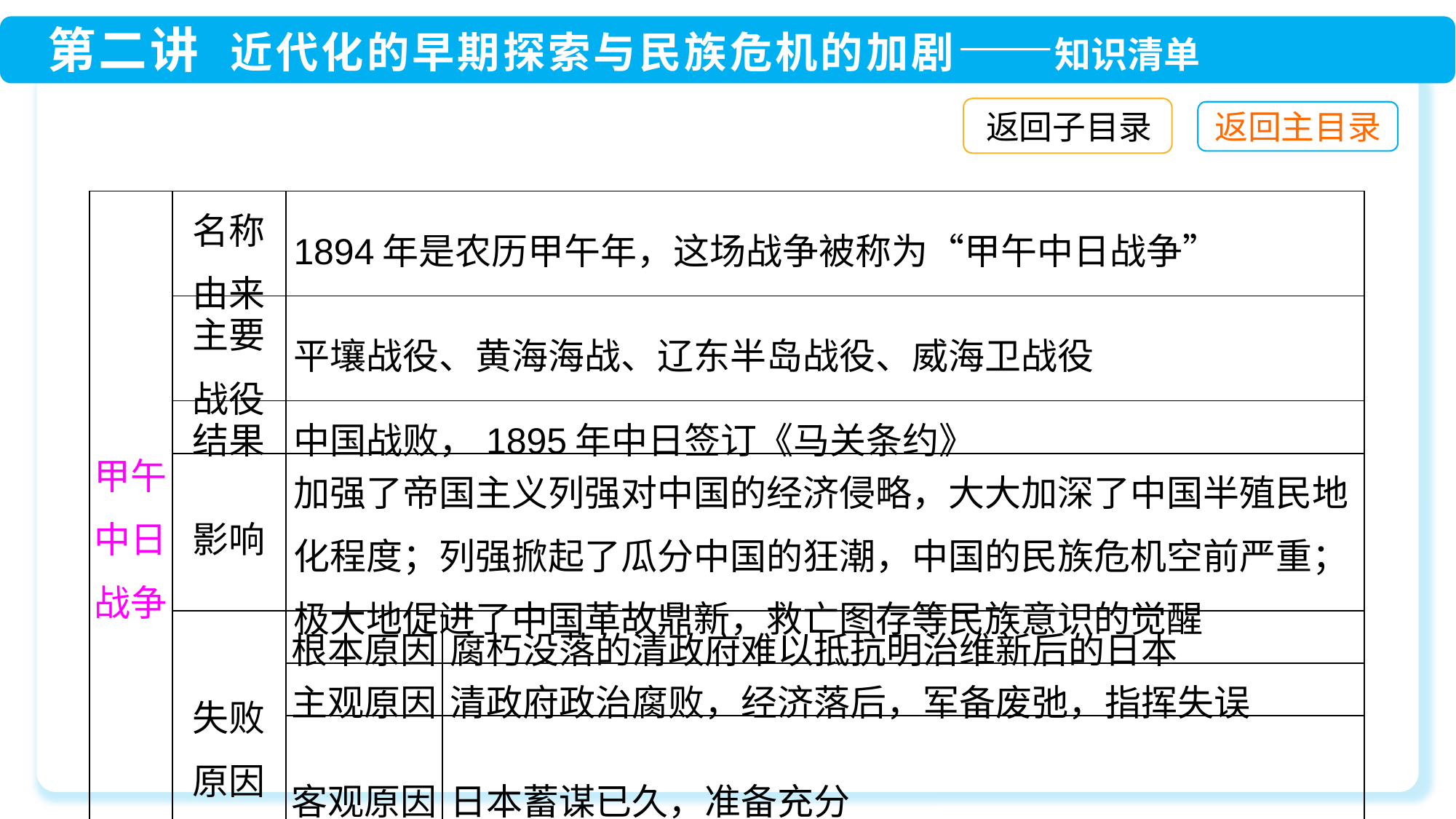

返回子目录
| 甲午中日战争 | 名称 由来 | 1894年是农历甲午年，这场战争被称为“甲午中日战争” |  |
| --- | --- | --- | --- |
|  | 主要 战役 | 平壤战役、黄海海战、辽东半岛战役、威海卫战役 |  |
|  | 结果 | 中国战败，1895年中日签订《马关条约》 |  |
|  | 影响 | 加强了帝国主义列强对中国的经济侵略，大大加深了中国半殖民地化程度；列强掀起了瓜分中国的狂潮，中国的民族危机空前严重；极大地促进了中国革故鼎新，救亡图存等民族意识的觉醒 |  |
|  | 失败 原因 | 根本原因 | 腐朽没落的清政府难以抵抗明治维新后的日本 |
|  |  | 主观原因 | 清政府政治腐败，经济落后，军备废弛，指挥失误 |
|  |  | 客观原因 | 日本蓄谋已久，准备充分 |